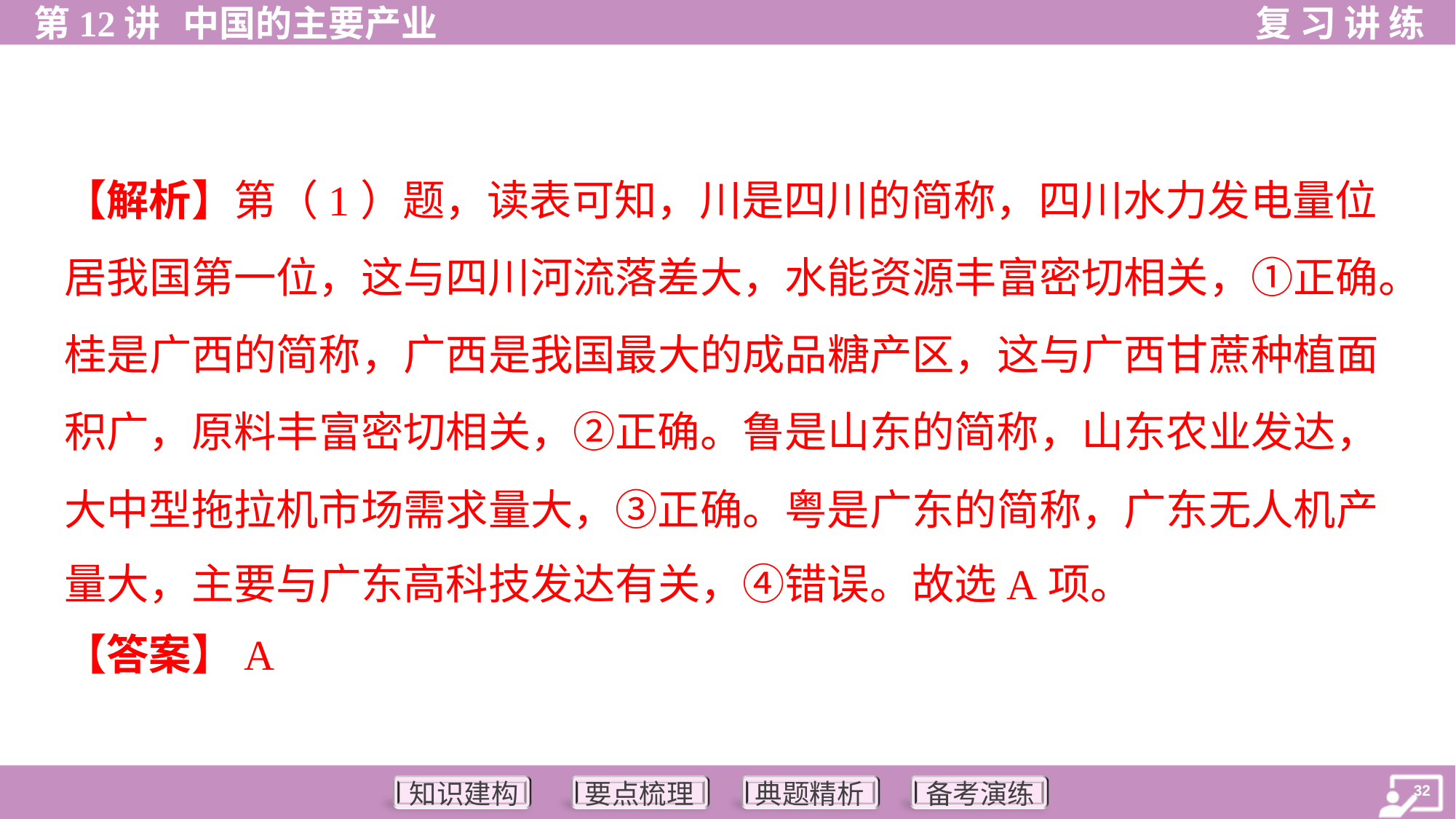

【解析】第（1）题，读表可知，川是四川的简称，四川水力发电量位
居我国第一位，这与四川河流落差大，水能资源丰富密切相关，①正确。
桂是广西的简称，广西是我国最大的成品糖产区，这与广西甘蔗种植面
积广，原料丰富密切相关，②正确。鲁是山东的简称，山东农业发达，
大中型拖拉机市场需求量大，③正确。粤是广东的简称，广东无人机产
量大，主要与广东高科技发达有关，④错误。故选A项。
【答案】A